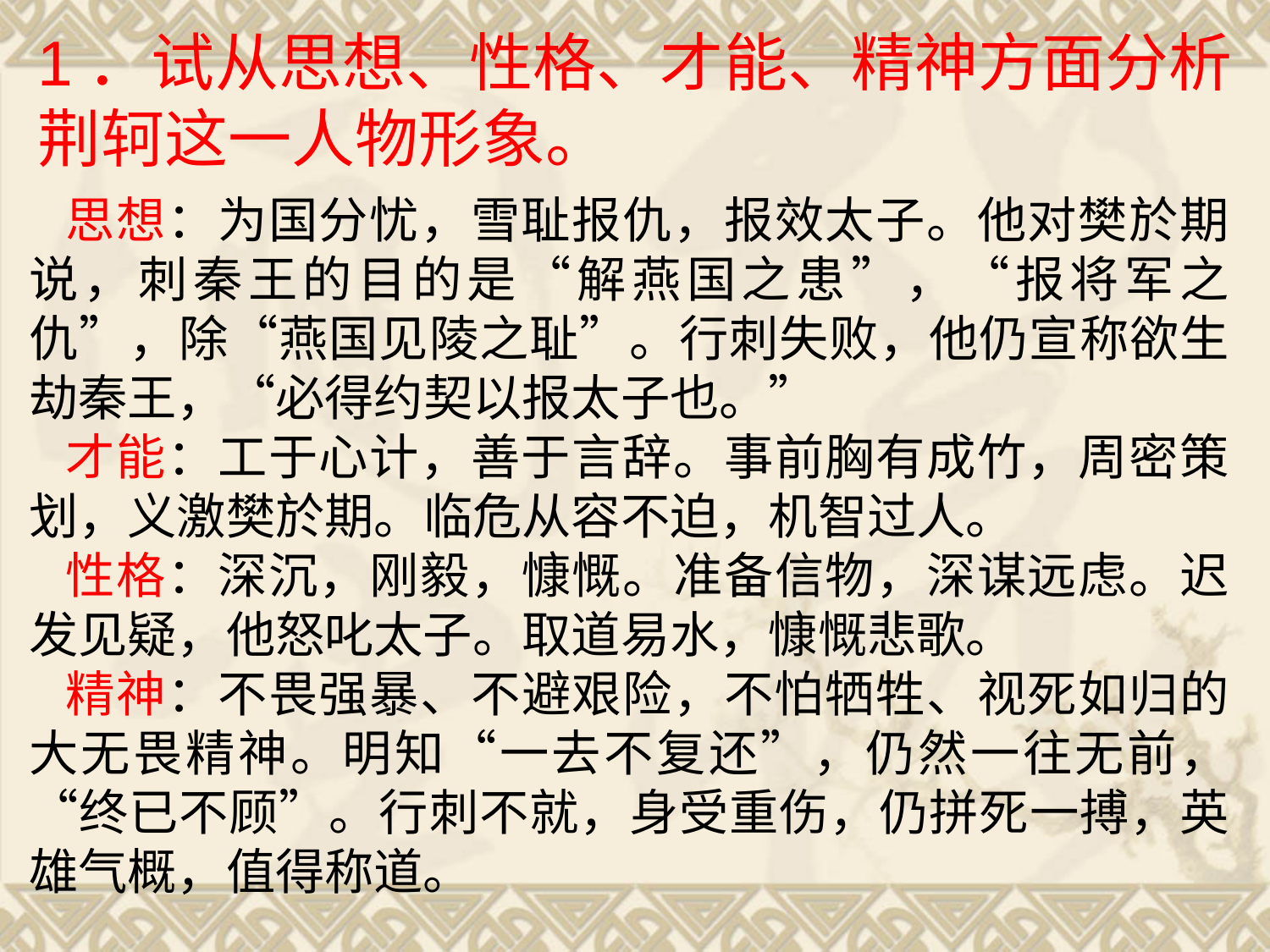

1．试从思想、性格、才能、精神方面分析荆轲这一人物形象。
思想：为国分忧，雪耻报仇，报效太子。他对樊於期说，刺秦王的目的是“解燕国之患”，“报将军之仇”，除“燕国见陵之耻”。行刺失败，他仍宣称欲生劫秦王，“必得约契以报太子也。”
才能：工于心计，善于言辞。事前胸有成竹，周密策划，义激樊於期。临危从容不迫，机智过人。
性格：深沉，刚毅，慷慨。准备信物，深谋远虑。迟发见疑，他怒叱太子。取道易水，慷慨悲歌。
精神：不畏强暴、不避艰险，不怕牺牲、视死如归的大无畏精神。明知“一去不复还”，仍然一往无前，“终已不顾”。行刺不就，身受重伤，仍拼死一搏，英雄气概，值得称道。